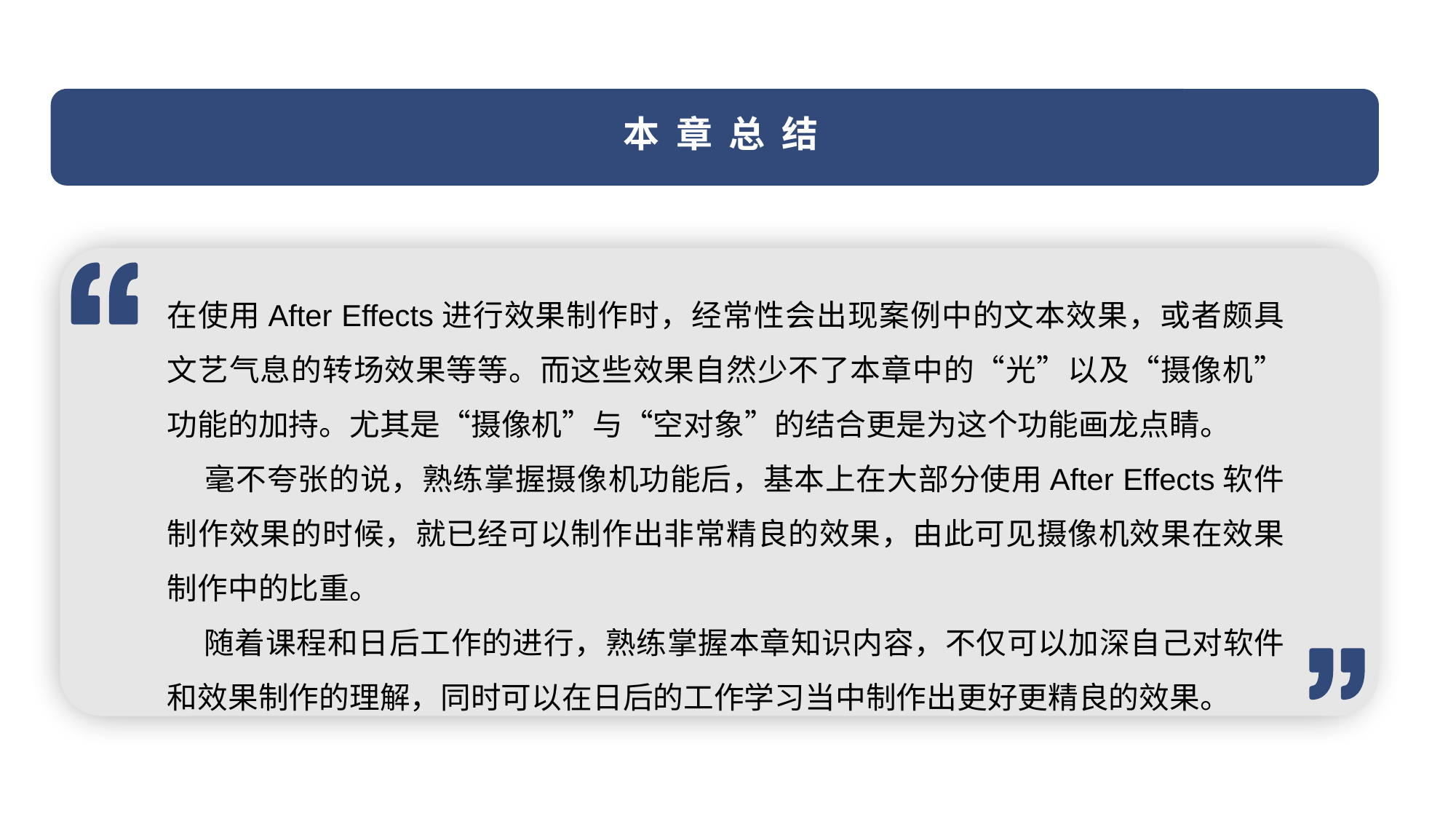

本  章  总  结

在使用After Effects进行效果制作时，经常性会出现案例中的文本效果，或者颇具文艺气息的转场效果等等。而这些效果自然少不了本章中的“光”以及“摄像机”功能的加持。尤其是“摄像机”与“空对象”的结合更是为这个功能画龙点睛。
    毫不夸张的说，熟练掌握摄像机功能后，基本上在大部分使用After Effects软件制作效果的时候，就已经可以制作出非常精良的效果，由此可见摄像机效果在效果制作中的比重。
    随着课程和日后工作的进行，熟练掌握本章知识内容，不仅可以加深自己对软件和效果制作的理解，同时可以在日后的工作学习当中制作出更好更精良的效果。